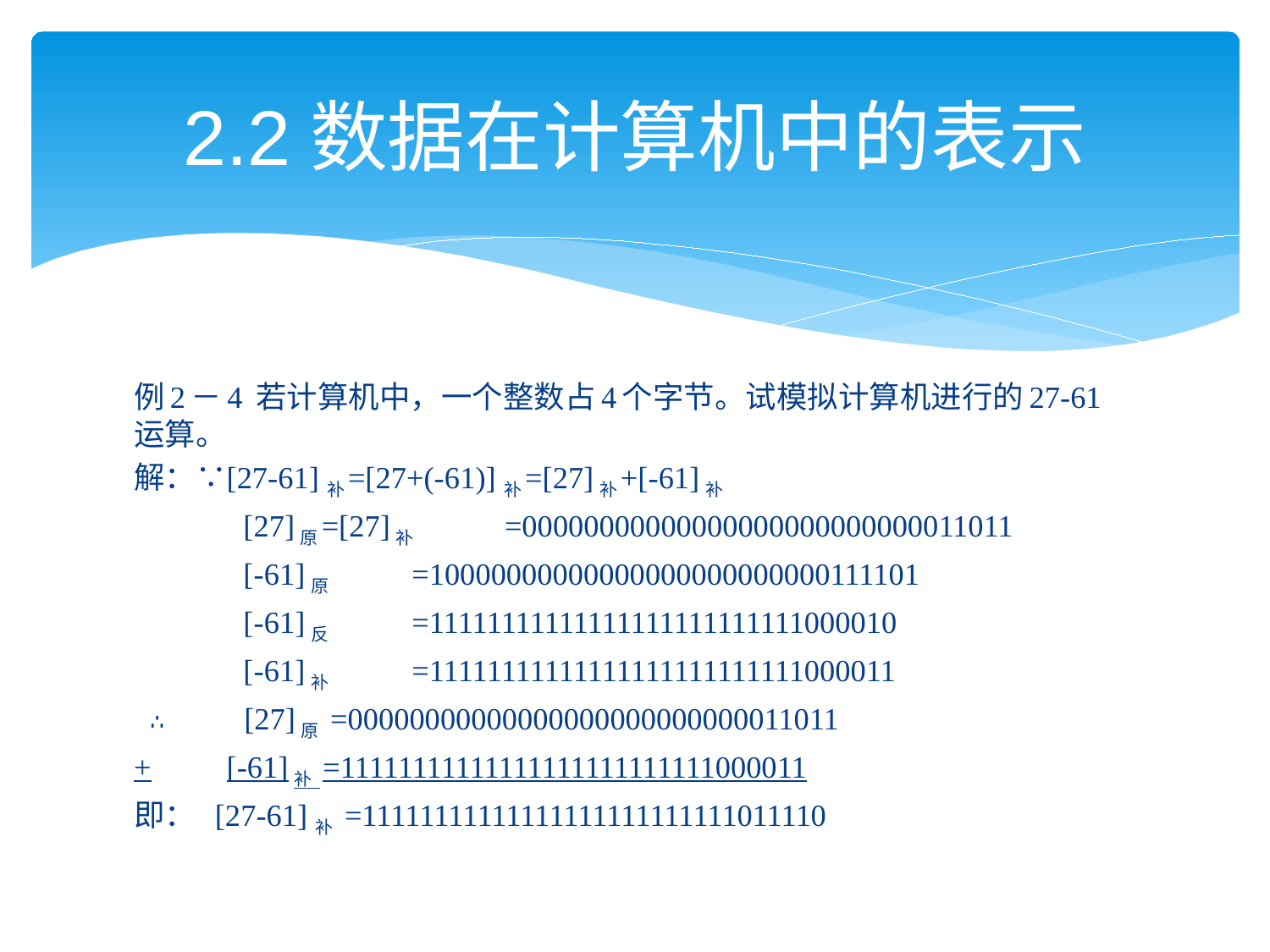

# 2.2数据在计算机中的表示
例2－4 若计算机中，一个整数占4个字节。试模拟计算机进行的27-61运算。
解：∵		[27-61] 补=[27+(-61)] 补=[27]补+[-61]补
              [27]原=[27]补	=00000000000000000000000000011011
              [-61]原		=10000000000000000000000000111101
              [-61]反		=11111111111111111111111111000010
              [-61]补		=11111111111111111111111111000011
  ∴          [27]原  =00000000000000000000000000011011
+	[-61]补  =11111111111111111111111111000011
即：  [27-61] 补  =11111111111111111111111111011110